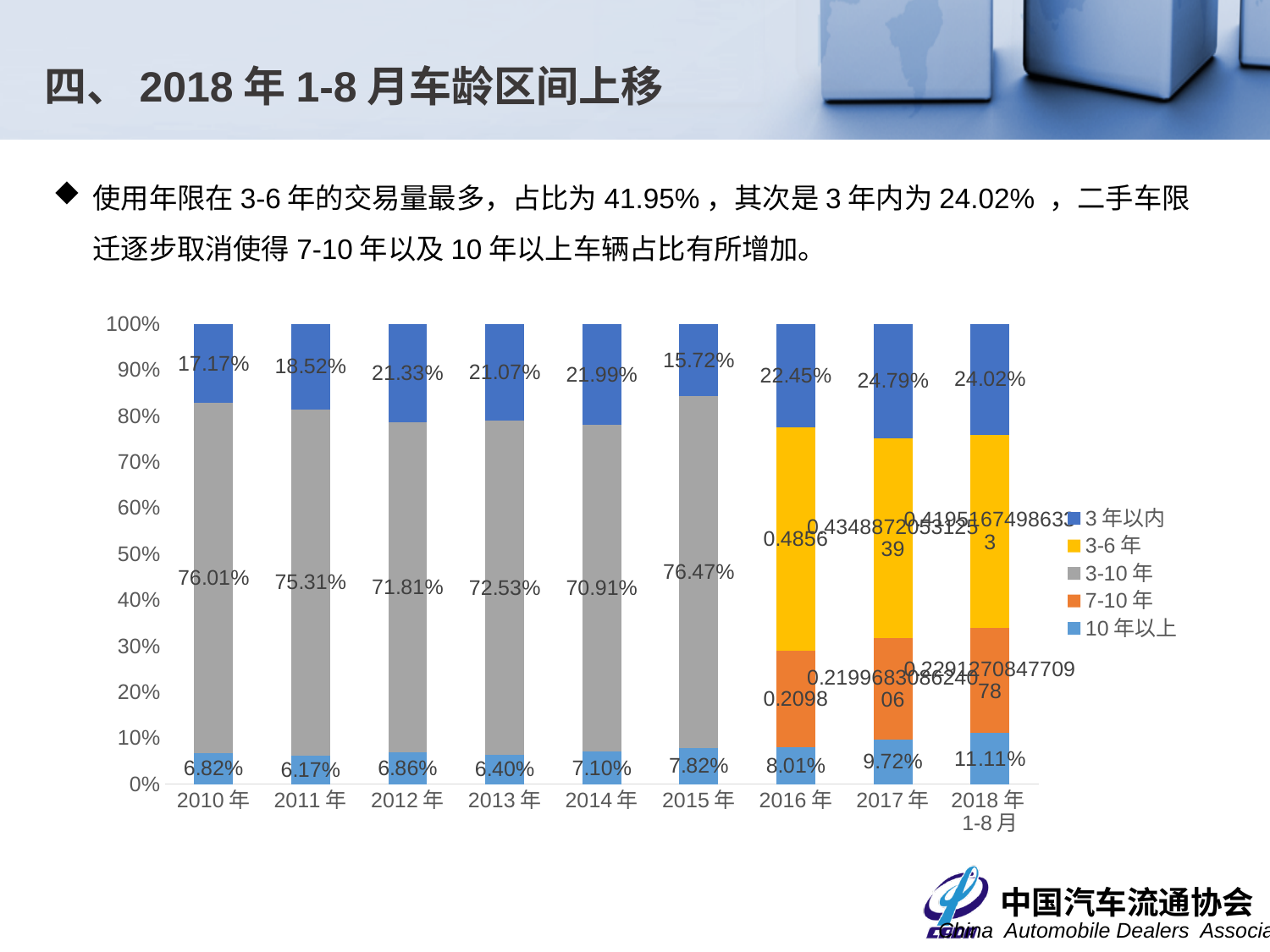

四、2018年1-8月车龄区间上移
使用年限在3-6年的交易量最多，占比为41.95%，其次是3年内为24.02% ，二手车限迁逐步取消使得7-10年以及10年以上车辆占比有所增加。

### Chart

| Category | 10年以上 | 7-10年 | 3-10年 | 3-6年 | 3年以内 |
|---|---|---|---|---|---|
| 2010年 | 0.0682 | None | 0.7601 | None | 0.1717 |
| 2011年 | 0.0617 | None | 0.7531 | None | 0.1852 |
| 2012年 | 0.0686 | None | 0.7181 | None | 0.2133 |
| 2013年 | 0.064 | None | 0.7253 | None | 0.2107 |
| 2014年 | 0.071 | None | 0.7091 | None | 0.2199 |
| 2015年 | 0.0782 | None | 0.7647 | None | 0.1572 |
| 2016年 | 0.0801 | 0.2098 | None | 0.4856 | 0.2245 |
| 2017年 | 0.09720236919243438 | 0.21996830862400563 | None | 0.43488720531253905 | 0.24794211687102094 |
| 2018年1-8月 | 0.11114024985884946 | 0.22912708477097765 | None | 0.41951674986333043 | 0.24021591550684243 |